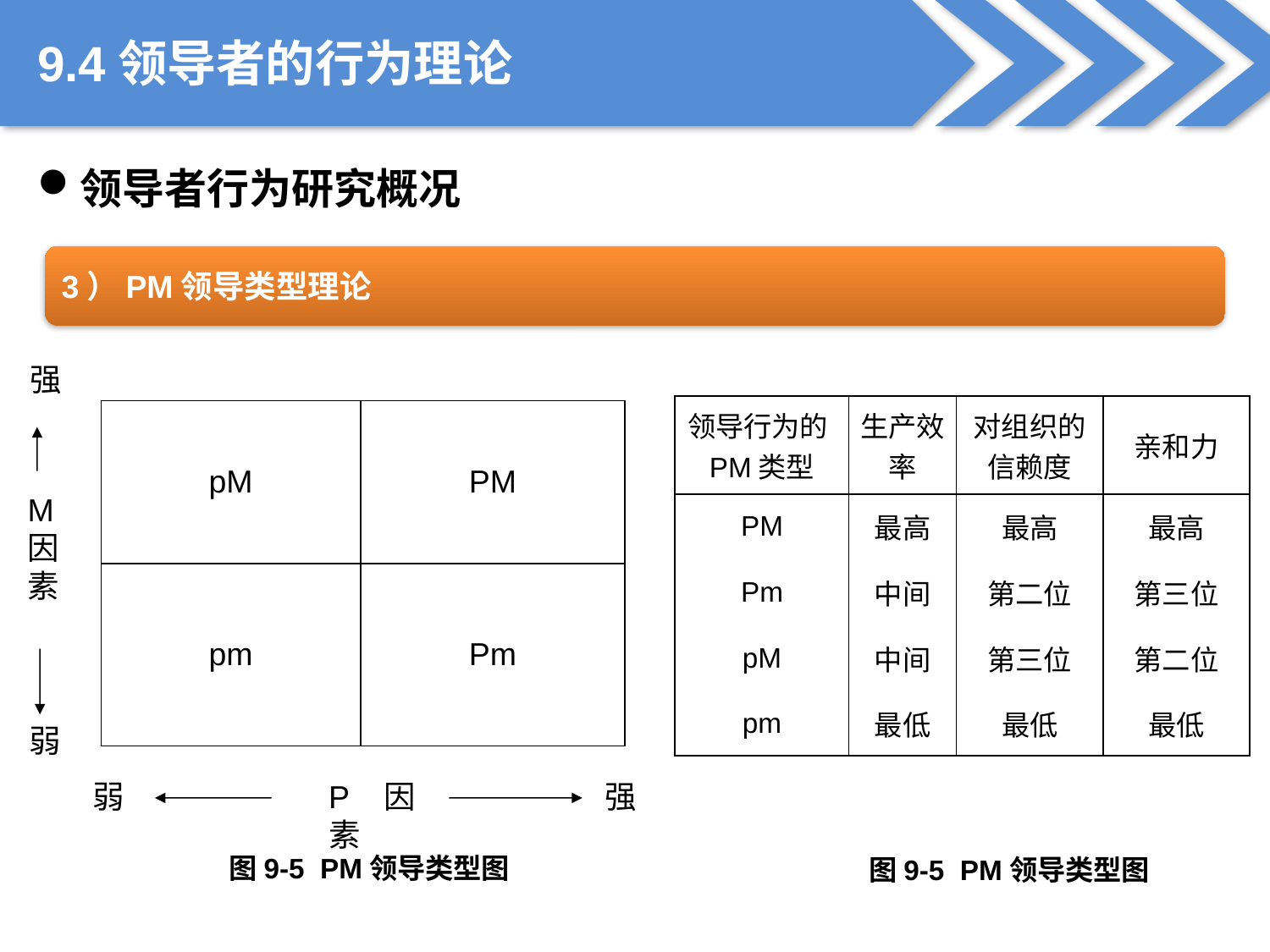

9.4领导者的行为理论
领导者行为研究概况
3）PM领导类型理论
强

M因素

弱
弱
P因素
强

| 领导行为的PM类型 | 生产效率 | 对组织的信赖度 | 亲和力 |
| --- | --- | --- | --- |
| PM | 最高 | 最高 | 最高 |
| Pm | 中间 | 第二位 | 第三位 |
| pM | 中间 | 第三位 | 第二位 |
| pm | 最低 | 最低 | 最低 |
| pM | PM |
| --- | --- |
| pm | Pm |
图9-5  PM领导类型图
图9-5  PM领导类型图